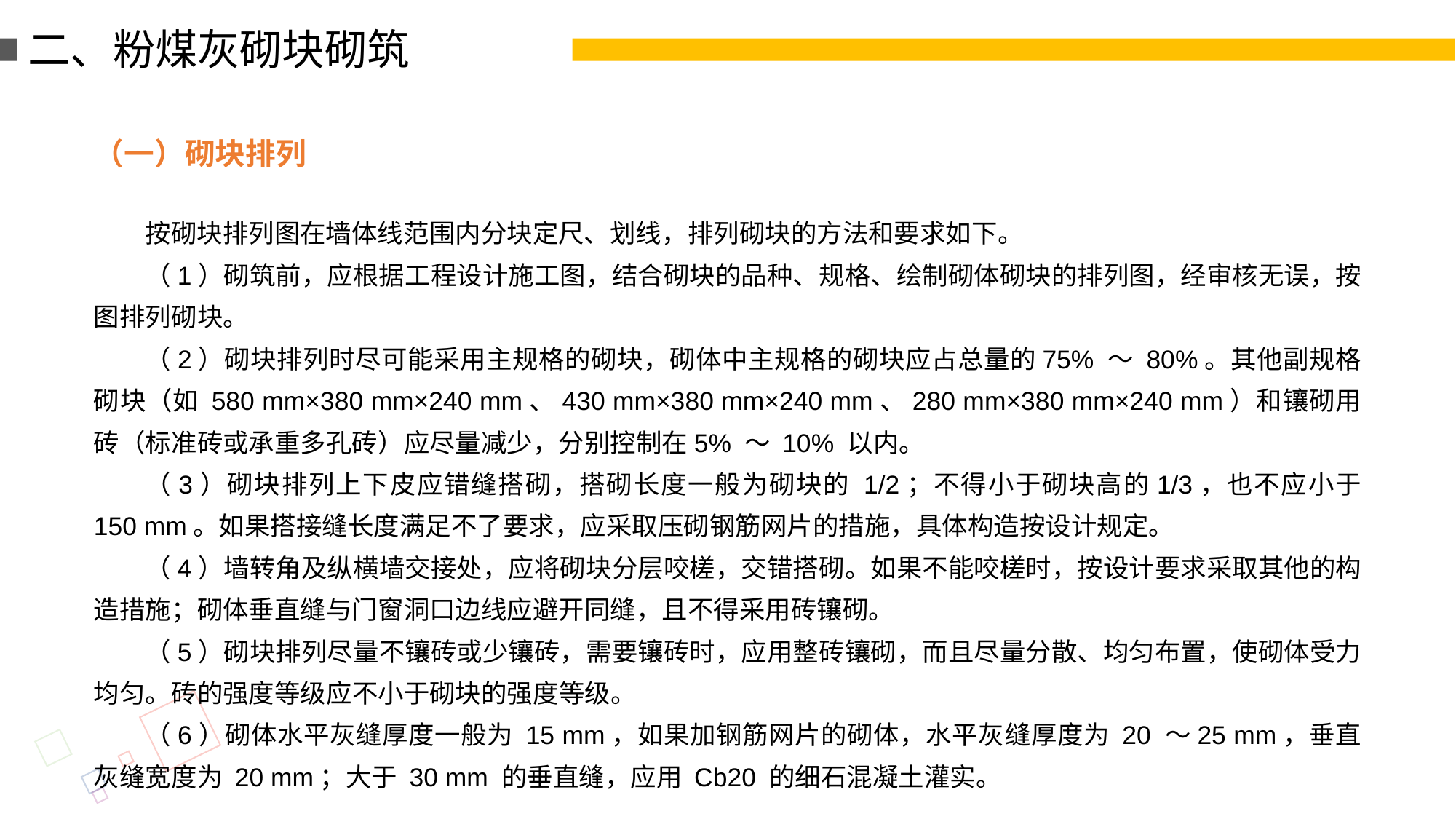

二、粉煤灰砌块砌筑
（一）砌块排列
按砌块排列图在墙体线范围内分块定尺、划线，排列砌块的方法和要求如下。
（1）砌筑前，应根据工程设计施工图，结合砌块的品种、规格、绘制砌体砌块的排列图，经审核无误，按图排列砌块。
（2）砌块排列时尽可能采用主规格的砌块，砌体中主规格的砌块应占总量的75% ～ 80%。其他副规格砌块（如 580 mm×380 mm×240 mm、430 mm×380 mm×240 mm、280 mm×380 mm×240 mm）和镶砌用砖（标准砖或承重多孔砖）应尽量减少，分别控制在5% ～ 10% 以内。
（3）砌块排列上下皮应错缝搭砌，搭砌长度一般为砌块的 1/2；不得小于砌块高的1/3，也不应小于 150 mm。如果搭接缝长度满足不了要求，应采取压砌钢筋网片的措施，具体构造按设计规定。
（4）墙转角及纵横墙交接处，应将砌块分层咬槎，交错搭砌。如果不能咬槎时，按设计要求采取其他的构造措施；砌体垂直缝与门窗洞口边线应避开同缝，且不得采用砖镶砌。
（5）砌块排列尽量不镶砖或少镶砖，需要镶砖时，应用整砖镶砌，而且尽量分散、均匀布置，使砌体受力均匀。砖的强度等级应不小于砌块的强度等级。
（6）砌体水平灰缝厚度一般为 15 mm，如果加钢筋网片的砌体，水平灰缝厚度为 20 ～25 mm，垂直灰缝宽度为 20 mm；大于 30 mm 的垂直缝，应用 Cb20 的细石混凝土灌实。